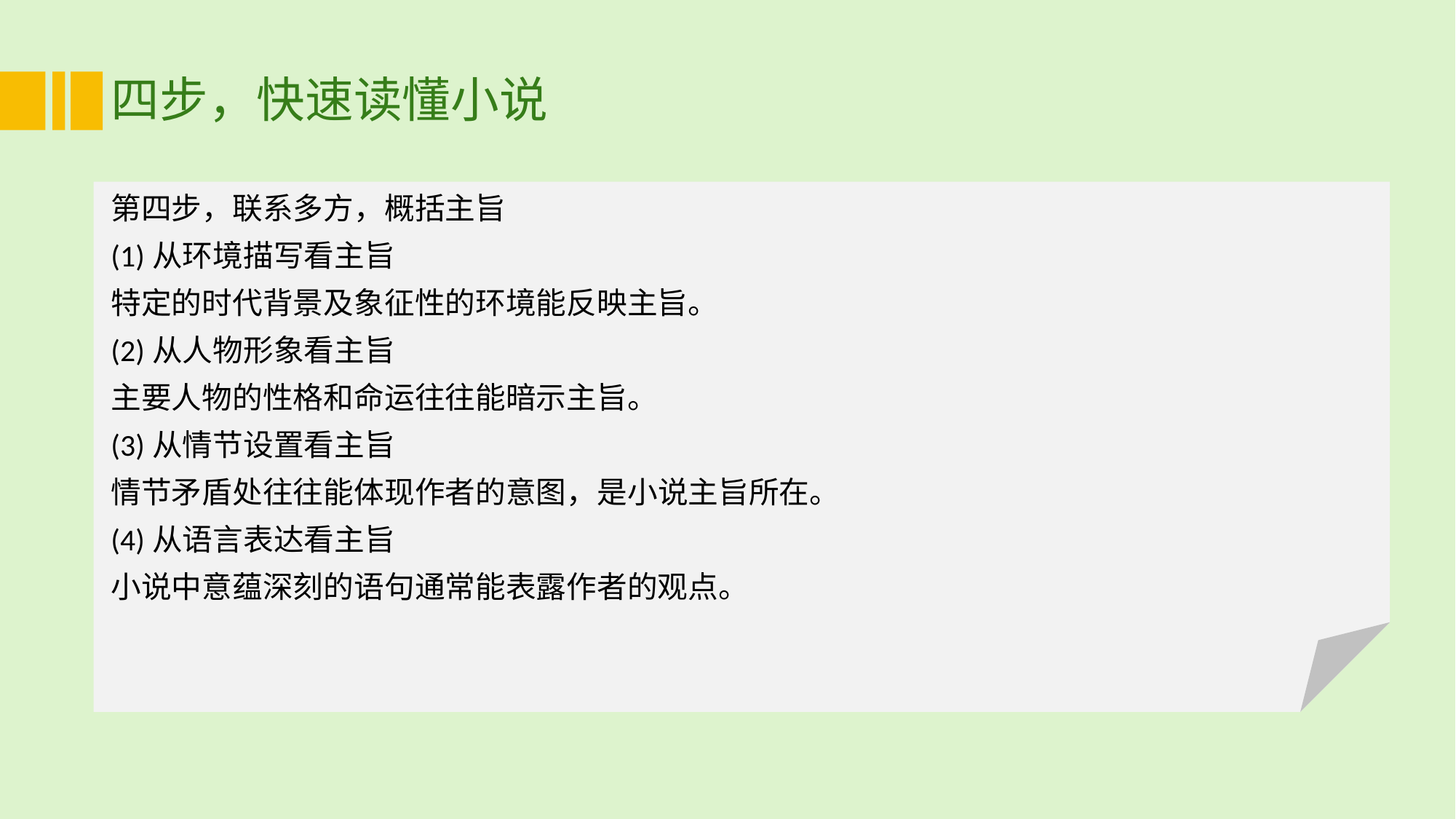

# 四步，快速读懂小说
第四步，联系多方，概括主旨
(1)从环境描写看主旨
特定的时代背景及象征性的环境能反映主旨。
(2)从人物形象看主旨
主要人物的性格和命运往往能暗示主旨。
(3)从情节设置看主旨
情节矛盾处往往能体现作者的意图，是小说主旨所在。
(4)从语言表达看主旨
小说中意蕴深刻的语句通常能表露作者的观点。